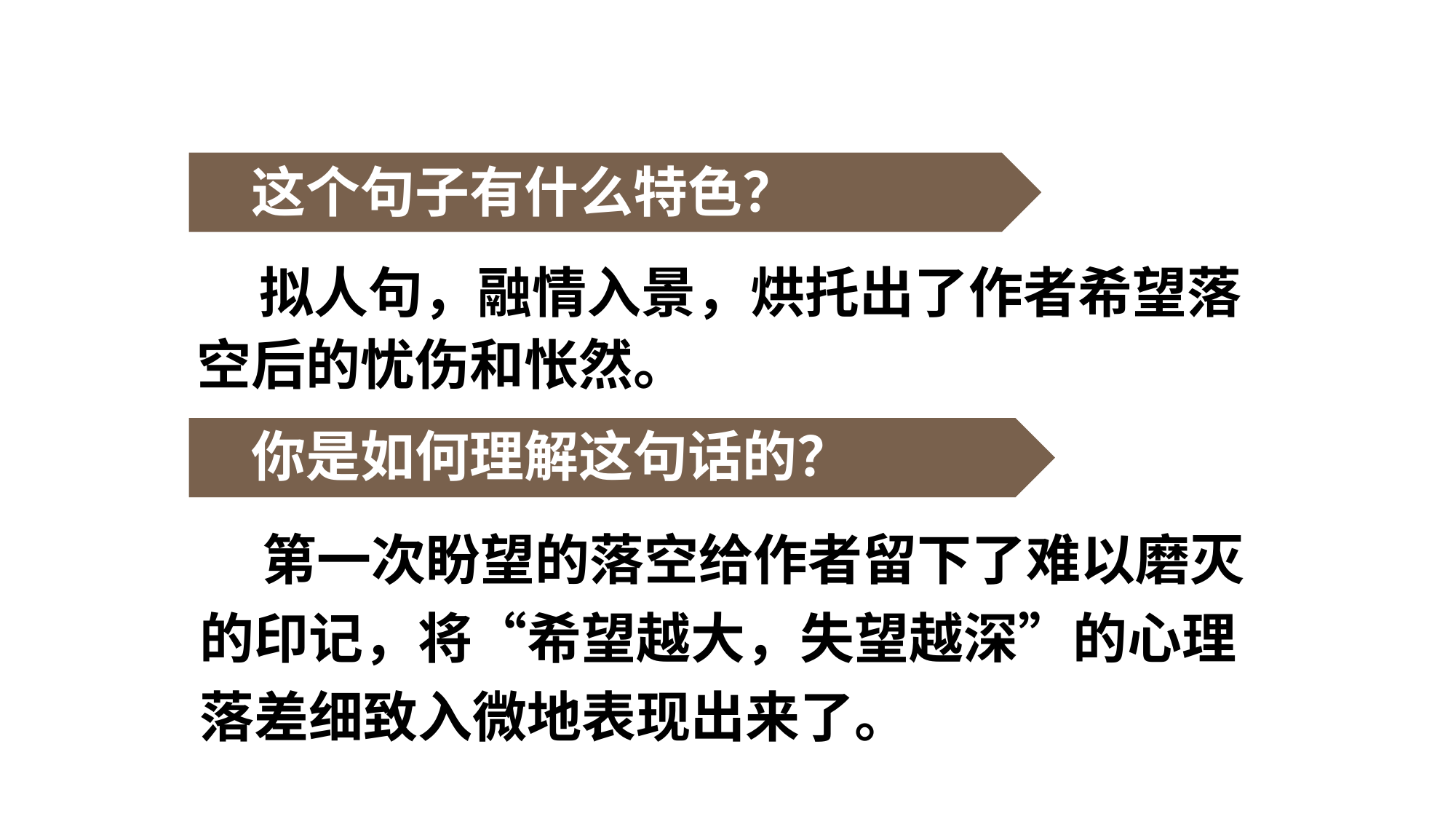

这个句子有什么特色？

    拟人句，融情入景，烘托出了作者希望落空后的忧伤和怅然。
你是如何理解这句话的？

    第一次盼望的落空给作者留下了难以磨灭的印记，将“希望越大，失望越深”的心理落差细致入微地表现出来了。